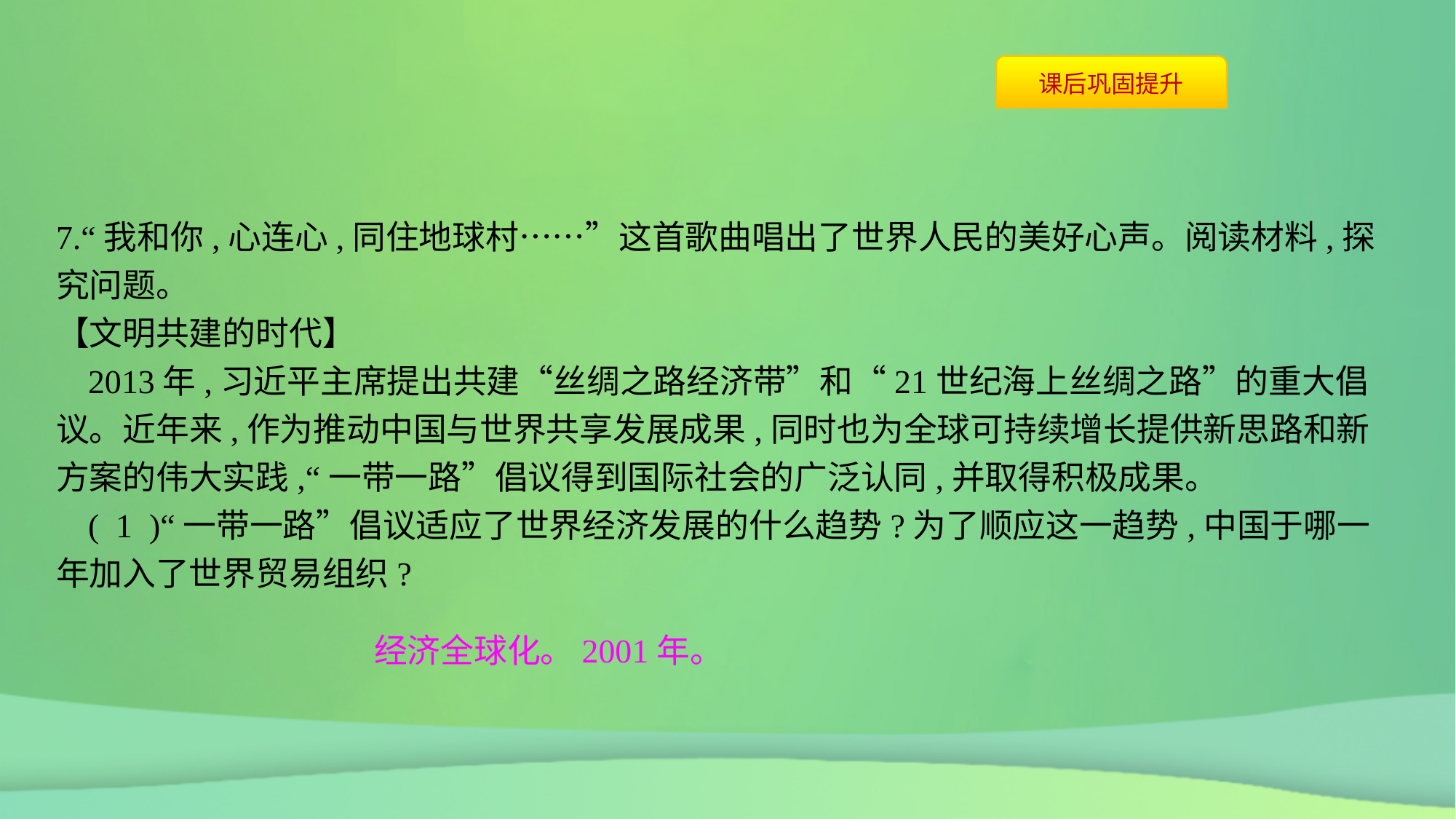

7.“我和你,心连心,同住地球村……”这首歌曲唱出了世界人民的美好心声。阅读材料,探究问题。
【文明共建的时代】
2013年,习近平主席提出共建“丝绸之路经济带”和“21世纪海上丝绸之路”的重大倡议。近年来,作为推动中国与世界共享发展成果,同时也为全球可持续增长提供新思路和新方案的伟大实践,“一带一路”倡议得到国际社会的广泛认同,并取得积极成果。
(  1  )“一带一路”倡议适应了世界经济发展的什么趋势?为了顺应这一趋势,中国于哪一年加入了世界贸易组织?
经济全球化。2001年。